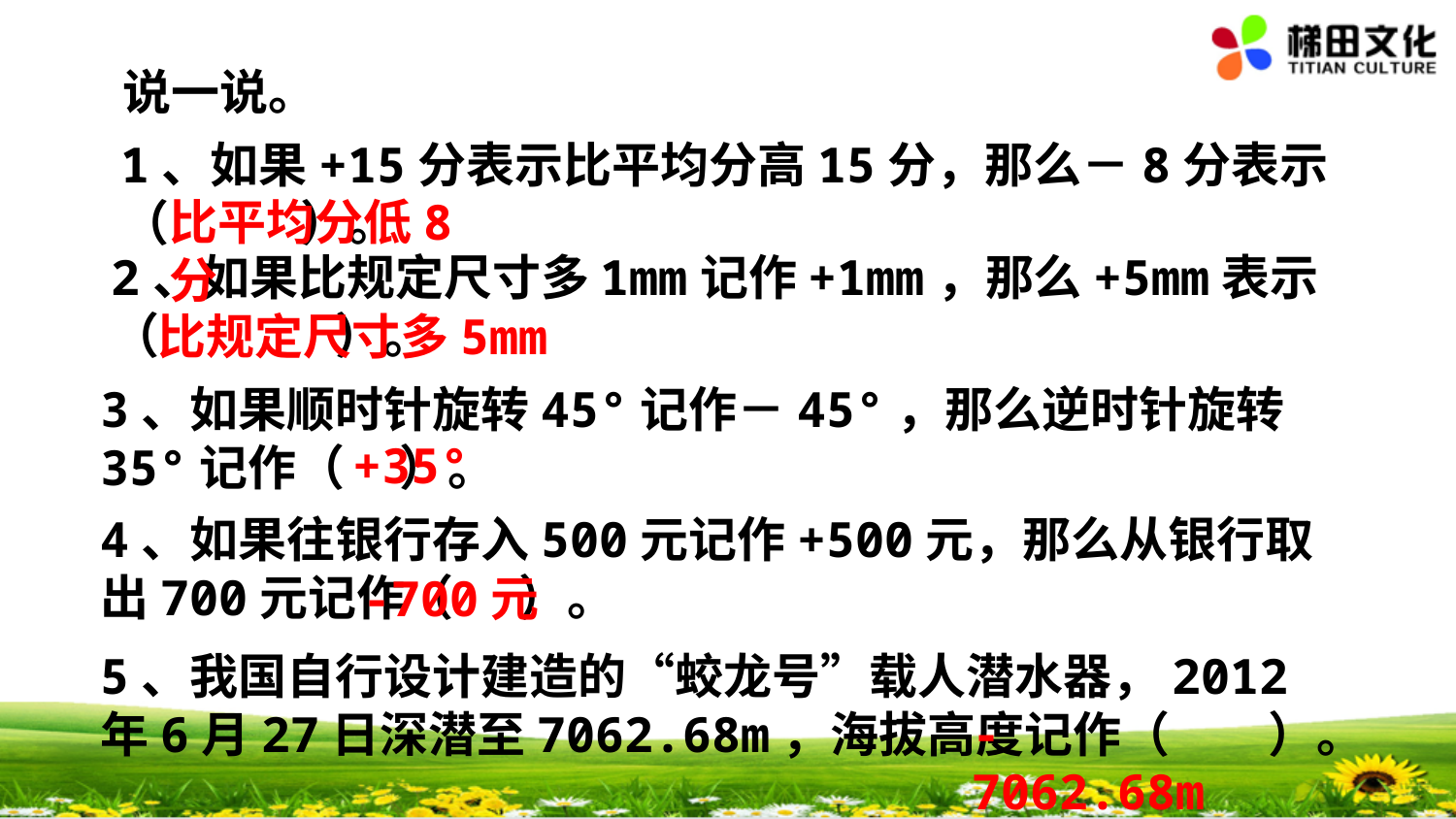

说一说。
1、如果+15分表示比平均分高15分，那么－8分表示（            ）。
比平均分低8分
2、如果比规定尺寸多1mm记作+1mm，那么+5mm表示（                ）。
比规定尺寸多5mm
3、如果顺时针旋转45°记作－45°，那么逆时针旋转35°记作（     ）。
+35°
4、如果往银行存入500元记作+500元，那么从银行取出700元记作（      ）。
-700元
5、我国自行设计建造的“蛟龙号”载人潜水器，2012年6月27日深潜至7062.68m，海拔高度记作（         ）。
-7062.68m